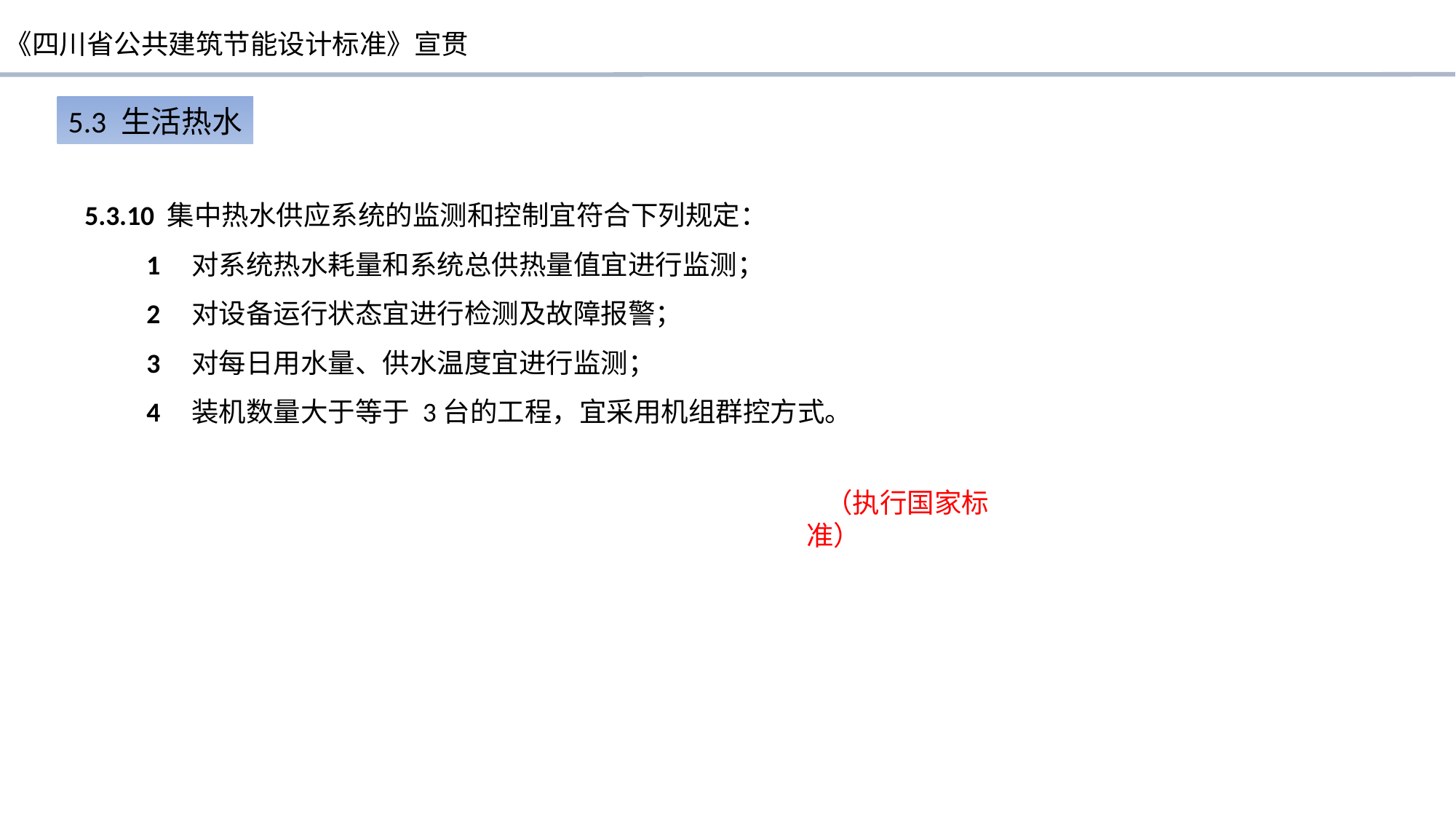

5.3 生活热水
5.3.10 集中热水供应系统的监测和控制宜符合下列规定：
          1    对系统热水耗量和系统总供热量值宜进行监测；
          2    对设备运行状态宜进行检测及故障报警；
          3    对每日用水量、供水温度宜进行监测；
          4    装机数量大于等于 3台的工程，宜采用机组群控方式。
  （执行国家标准）